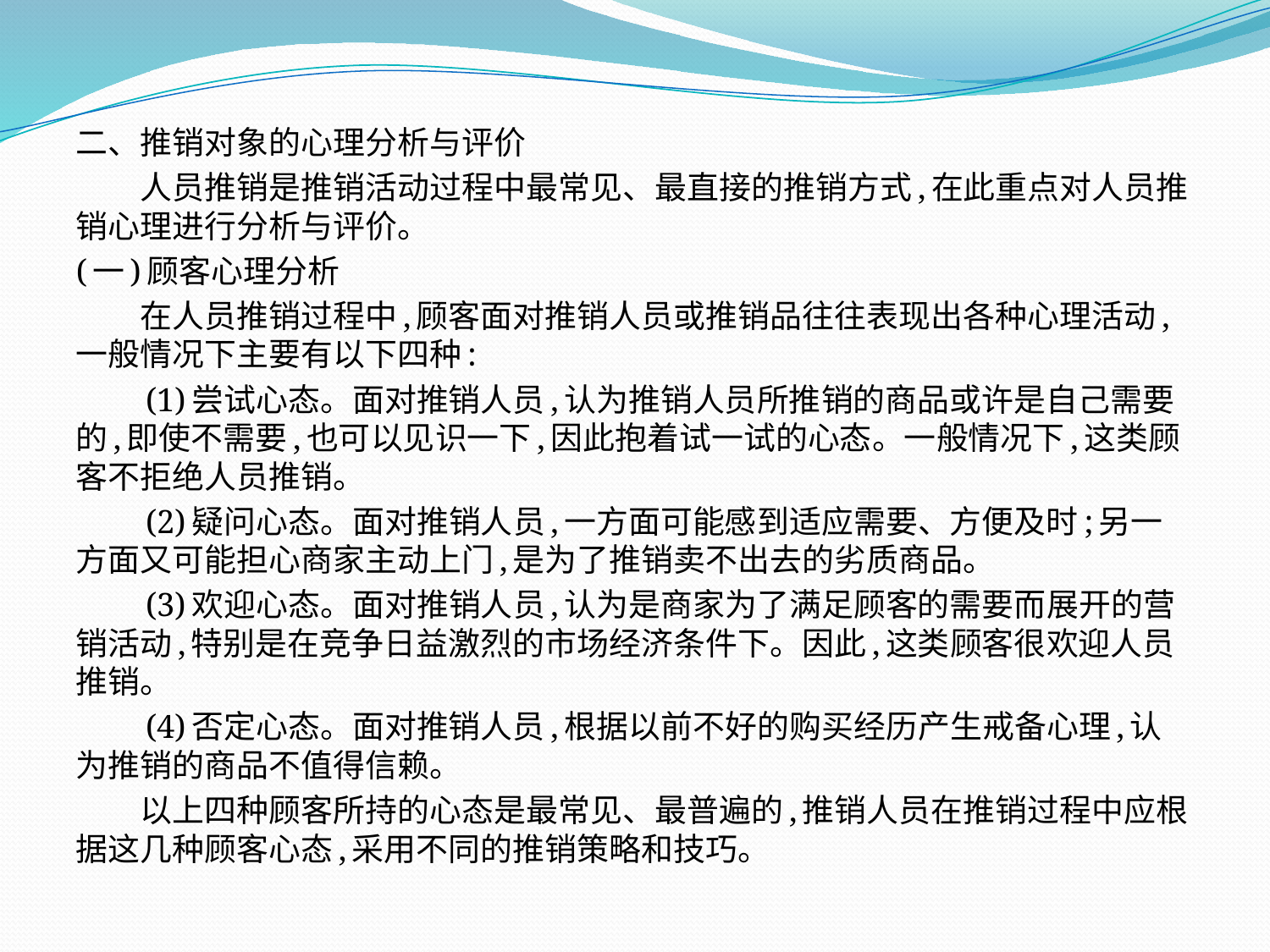

二、推销对象的心理分析与评价
　　人员推销是推销活动过程中最常见、最直接的推销方式,在此重点对人员推销心理进行分析与评价。
(一)顾客心理分析
　　在人员推销过程中,顾客面对推销人员或推销品往往表现出各种心理活动,一般情况下主要有以下四种:
　　(1)尝试心态。面对推销人员,认为推销人员所推销的商品或许是自己需要的,即使不需要,也可以见识一下,因此抱着试一试的心态。一般情况下,这类顾客不拒绝人员推销。
　　(2)疑问心态。面对推销人员,一方面可能感到适应需要、方便及时;另一方面又可能担心商家主动上门,是为了推销卖不出去的劣质商品。
　　(3)欢迎心态。面对推销人员,认为是商家为了满足顾客的需要而展开的营销活动,特别是在竞争日益激烈的市场经济条件下。因此,这类顾客很欢迎人员推销。
　　(4)否定心态。面对推销人员,根据以前不好的购买经历产生戒备心理,认为推销的商品不值得信赖。
　　以上四种顾客所持的心态是最常见、最普遍的,推销人员在推销过程中应根据这几种顾客心态,采用不同的推销策略和技巧。